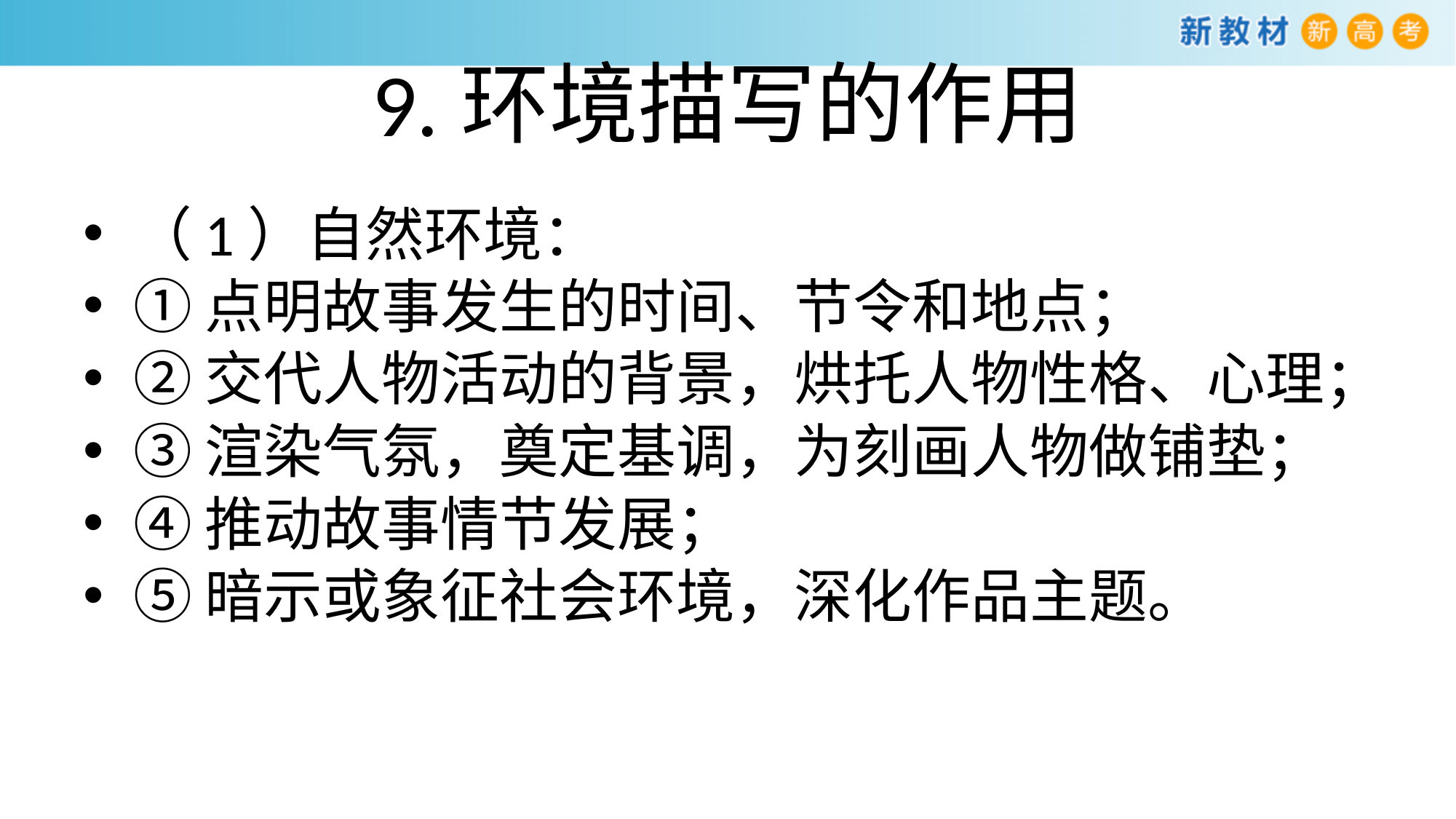

# 9.环境描写的作用
（1）自然环境：
①点明故事发生的时间、节令和地点；
②交代人物活动的背景，烘托人物性格、心理；
③渲染气氛，奠定基调，为刻画人物做铺垫；
④推动故事情节发展；
⑤暗示或象征社会环境，深化作品主题。